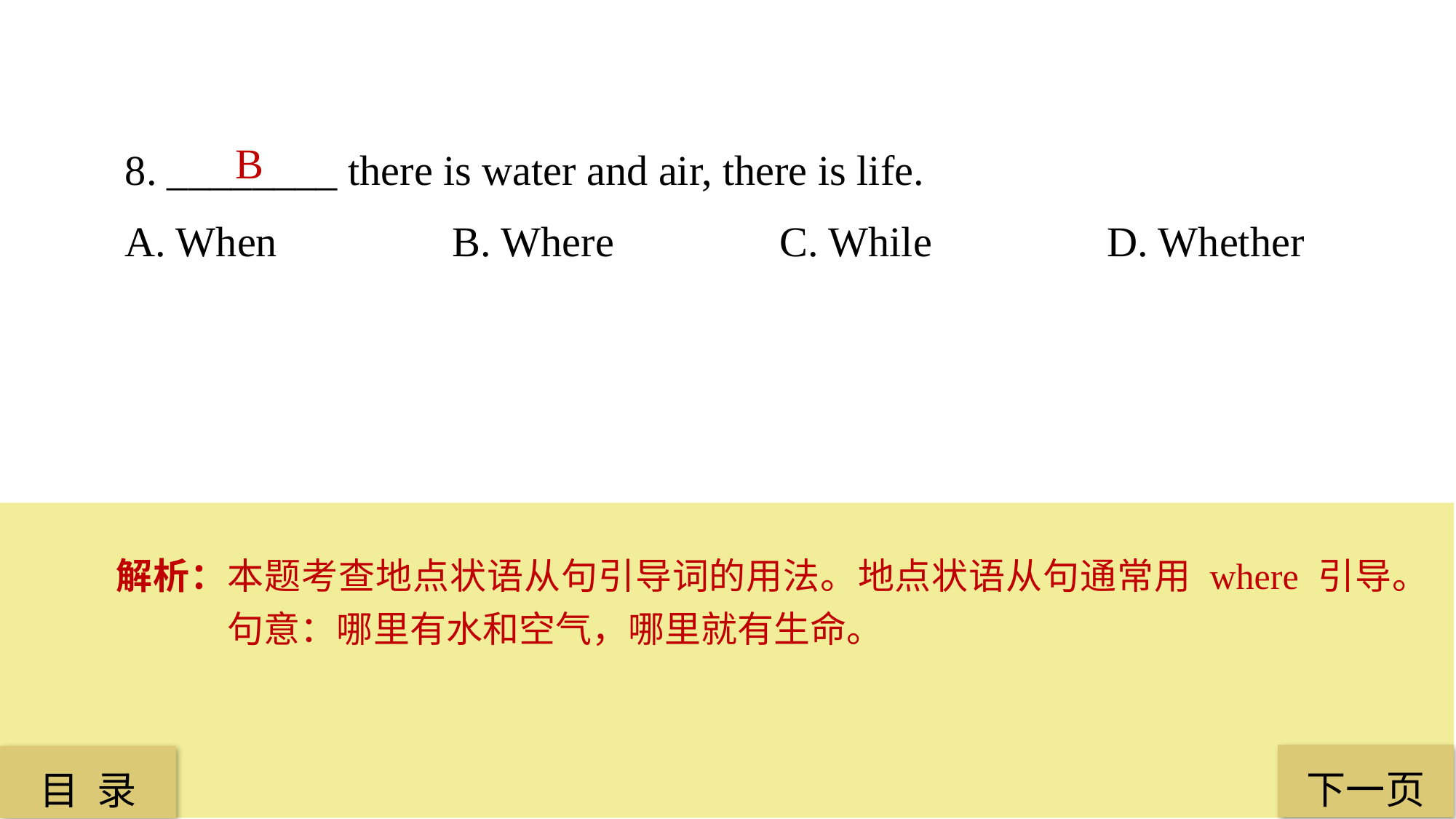

8. ________ there is water and air, there is life.
A. When 		B. Where 		C. While 		D. Whether
B
解析：本题考查地点状语从句引导词的用法。地点状语从句通常用 where 引导。句意：哪里有水和空气，哪里就有生命。